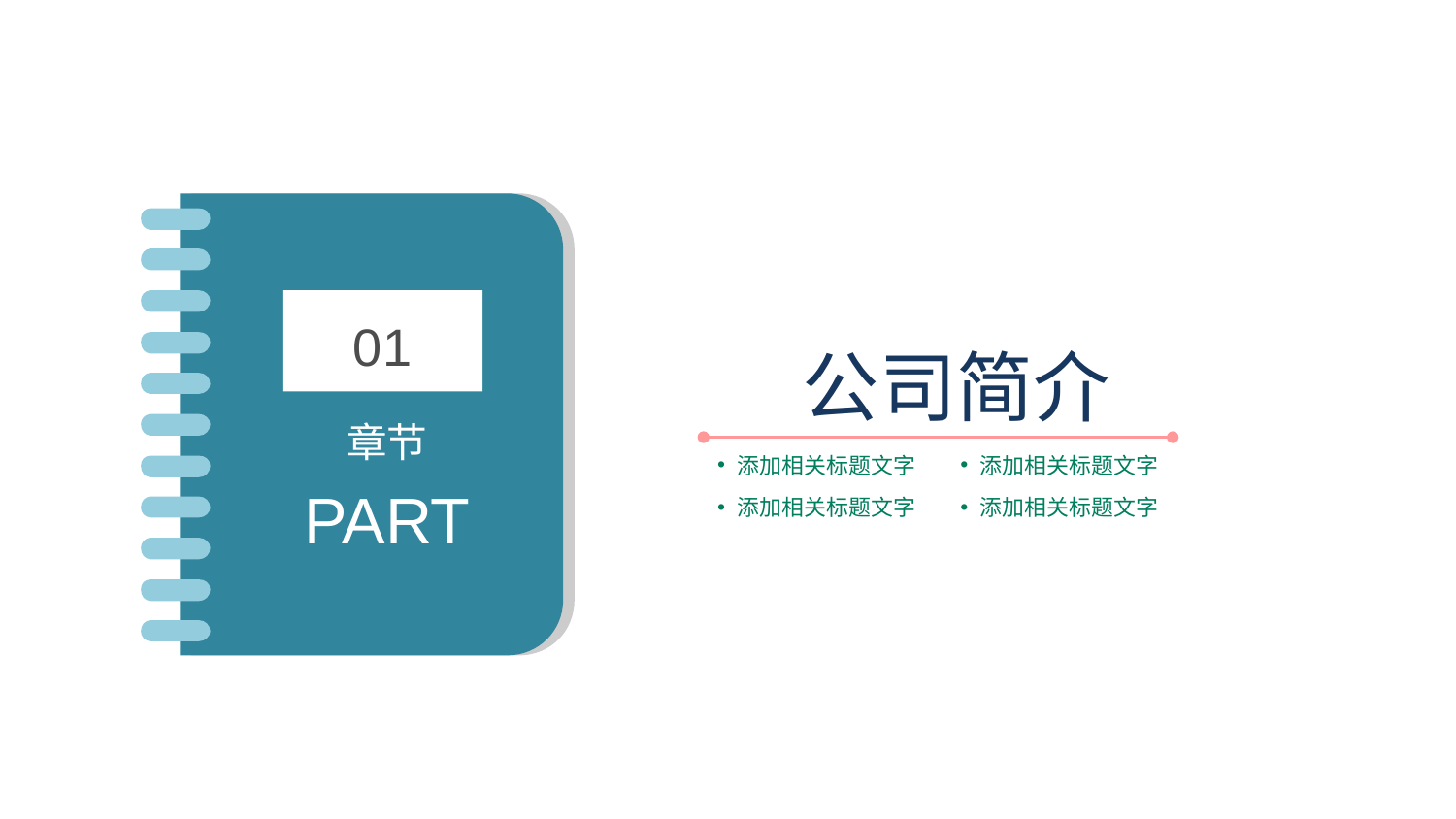

01
章节
PART
公司简介
添加相关标题文字
添加相关标题文字
添加相关标题文字
添加相关标题文字